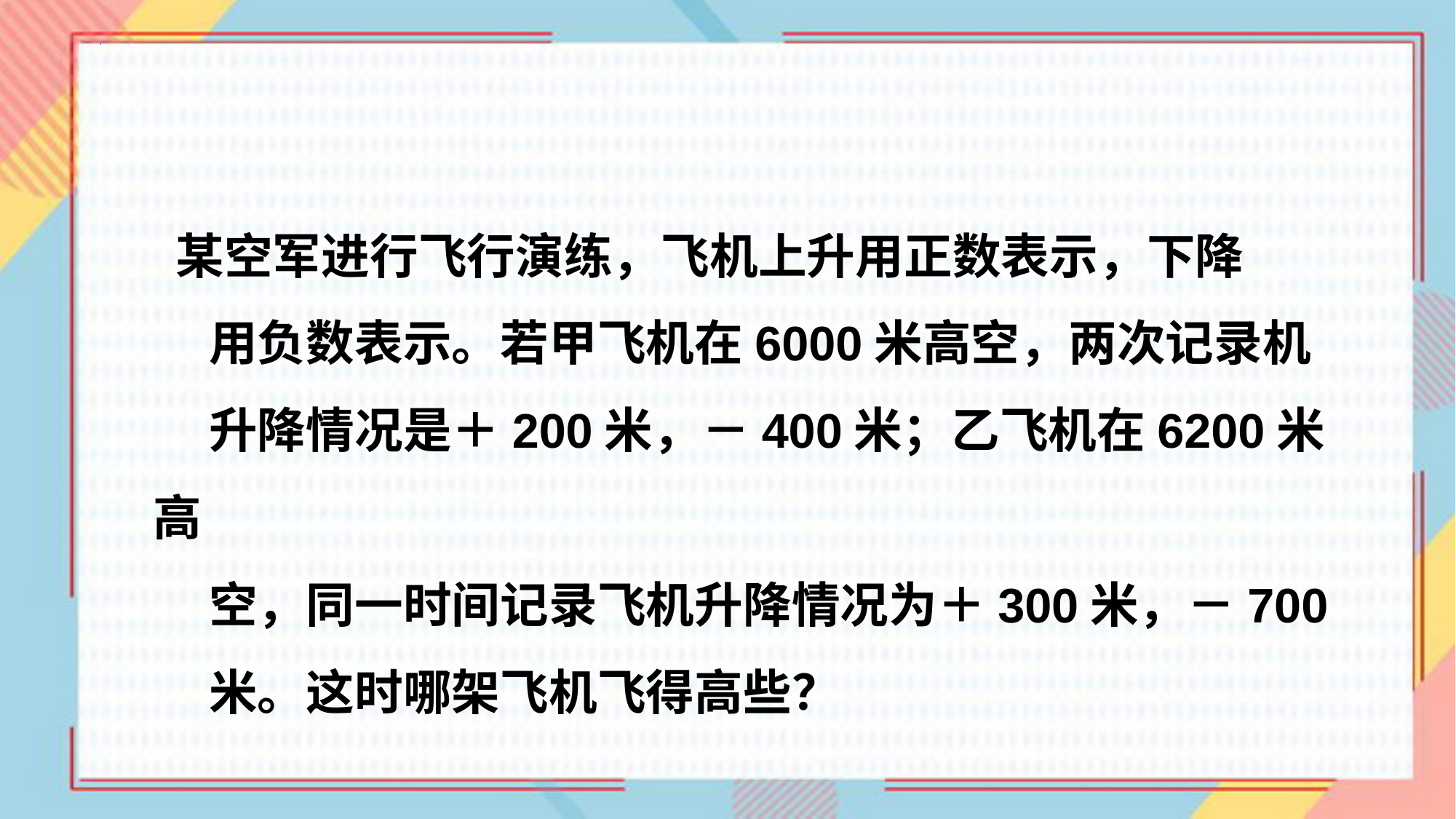

某空军进行飞行演练，飞机上升用正数表示，下降
    用负数表示。若甲飞机在6000米高空，两次记录机
    升降情况是＋200米，－400米；乙飞机在6200米高
    空，同一时间记录飞机升降情况为＋300米，－700
    米。这时哪架飞机飞得高些？